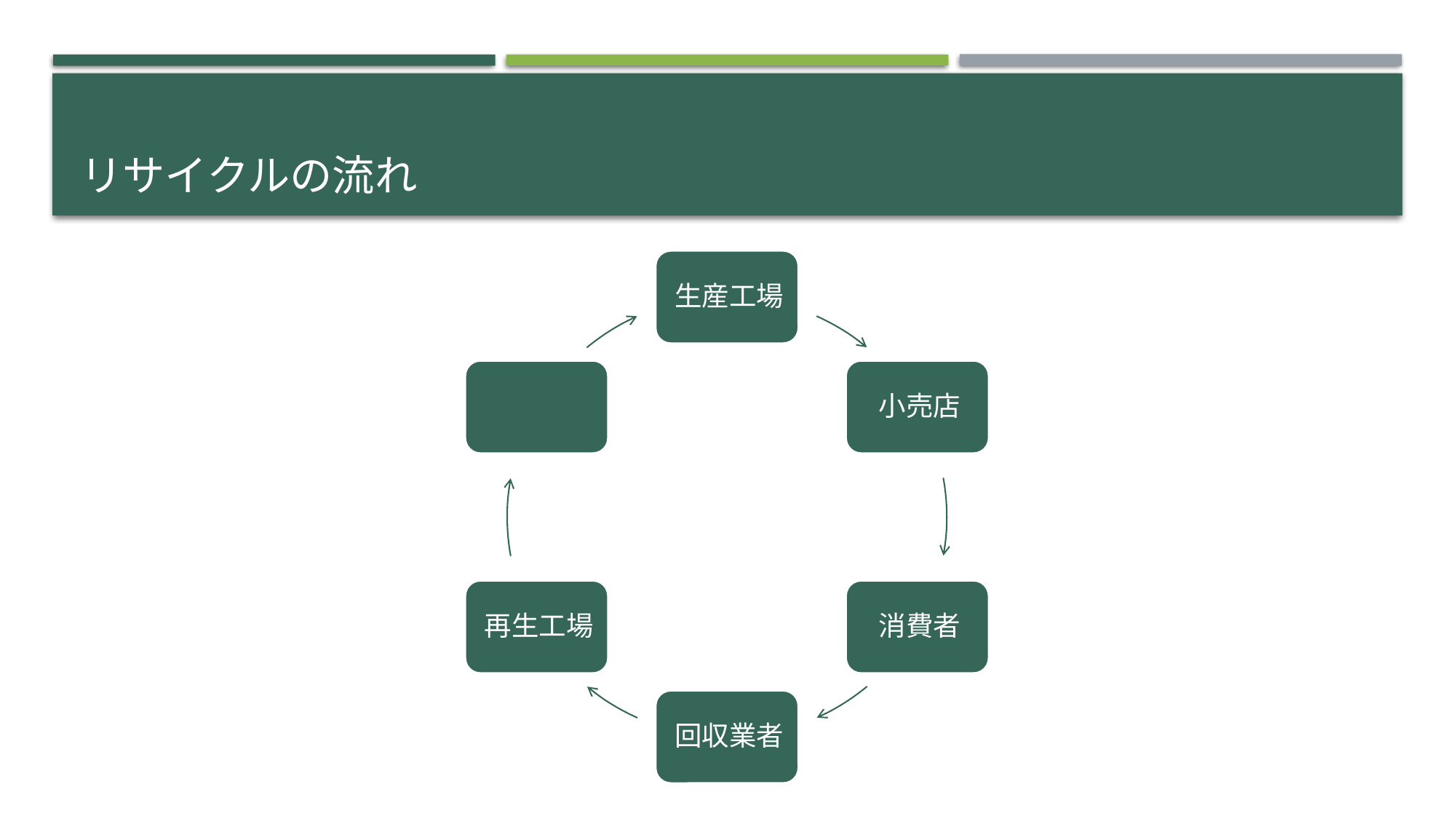

# リサイクルの流れ
生産工場
小売店
消費者
回収業者
再生工場